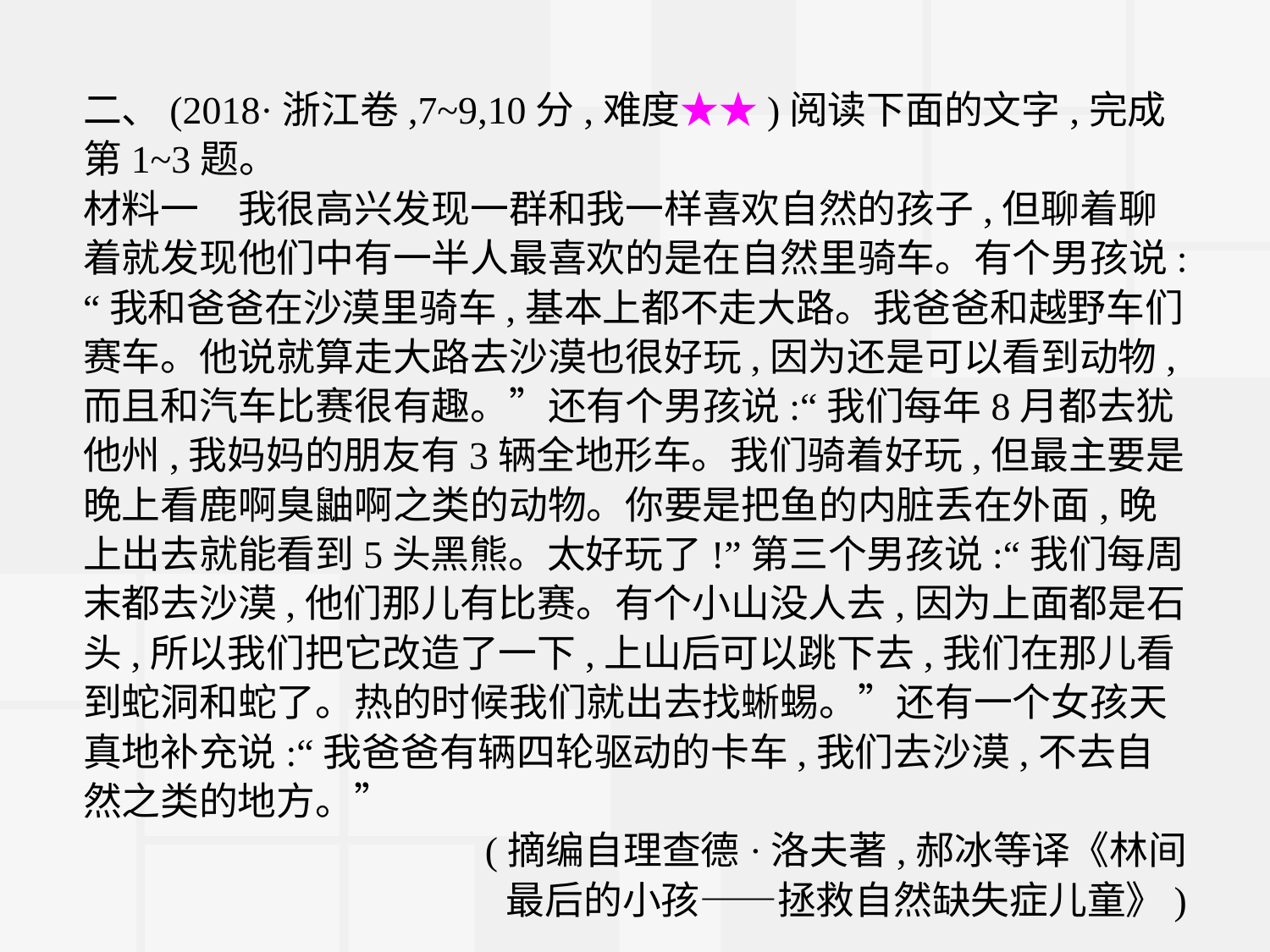

二、(2018·浙江卷,7~9,10分,难度★★)阅读下面的文字,完成第1~3题。
材料一　我很高兴发现一群和我一样喜欢自然的孩子,但聊着聊着就发现他们中有一半人最喜欢的是在自然里骑车。有个男孩说:“我和爸爸在沙漠里骑车,基本上都不走大路。我爸爸和越野车们赛车。他说就算走大路去沙漠也很好玩,因为还是可以看到动物,而且和汽车比赛很有趣。”还有个男孩说:“我们每年8月都去犹他州,我妈妈的朋友有3辆全地形车。我们骑着好玩,但最主要是晚上看鹿啊臭鼬啊之类的动物。你要是把鱼的内脏丢在外面,晚上出去就能看到5头黑熊。太好玩了!”第三个男孩说:“我们每周末都去沙漠,他们那儿有比赛。有个小山没人去,因为上面都是石头,所以我们把它改造了一下,上山后可以跳下去,我们在那儿看到蛇洞和蛇了。热的时候我们就出去找蜥蜴。”还有一个女孩天真地补充说:“我爸爸有辆四轮驱动的卡车,我们去沙漠,不去自然之类的地方。”
(摘编自理查德·洛夫著,郝冰等译《林间
最后的小孩——拯救自然缺失症儿童》)